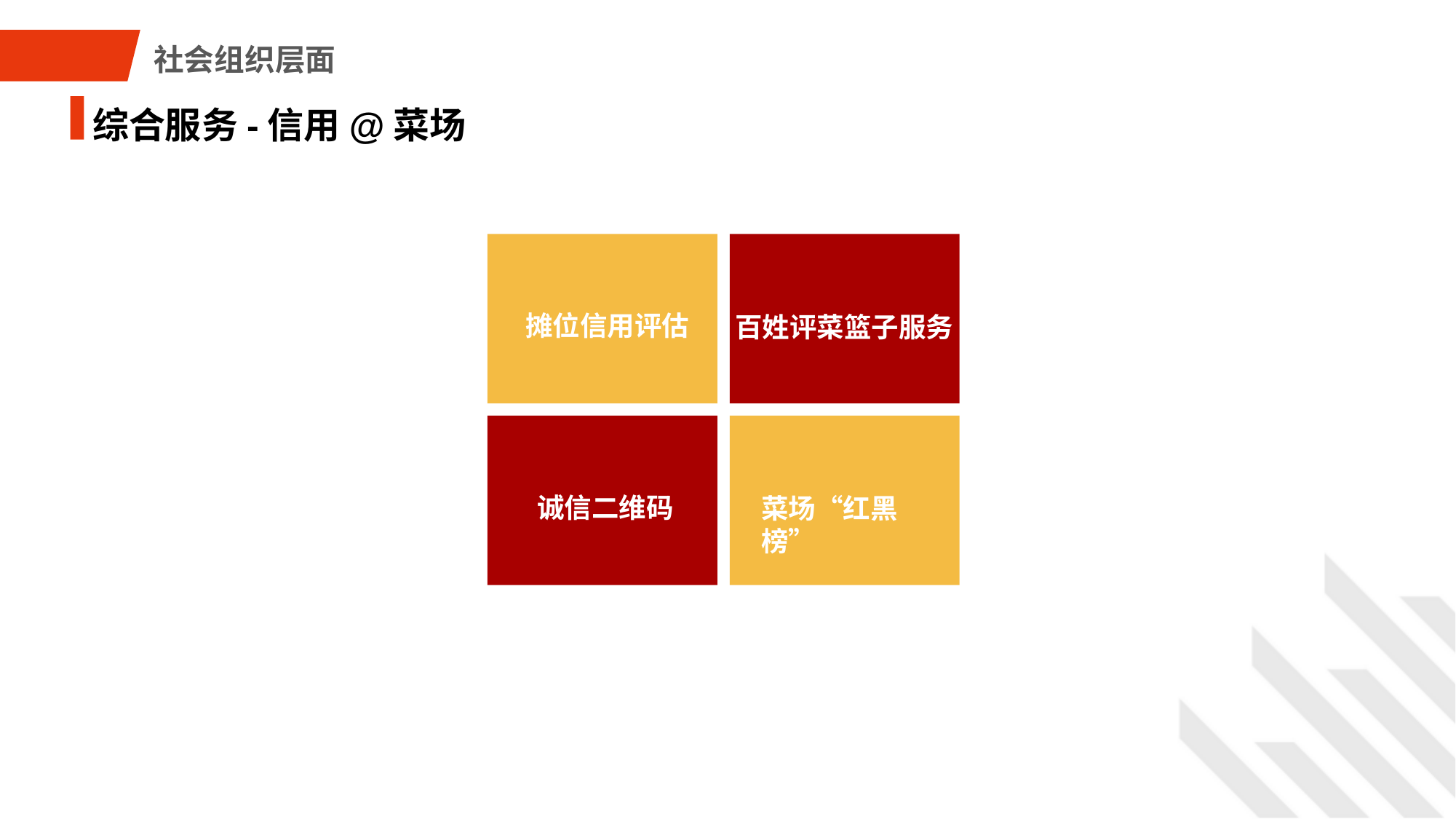

社会组织层面
综合服务-信用@菜场

摊位信用评估
百姓评菜篮子服务

诚信二维码
菜场“红黑榜”